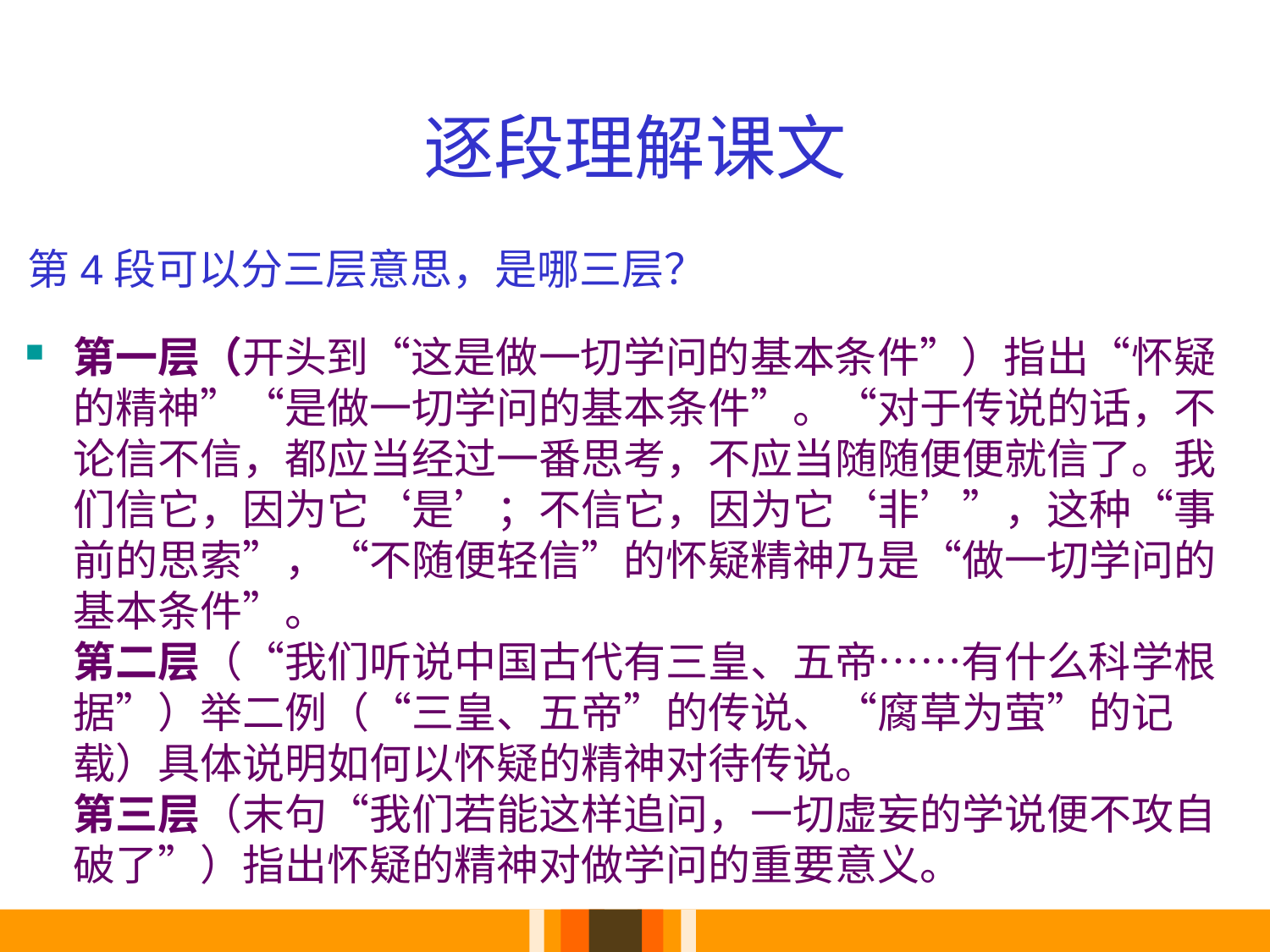

# 逐段理解课文
第4段可以分三层意思，是哪三层？
第一层（开头到“这是做一切学问的基本条件”）指出“怀疑的精神”“是做一切学问的基本条件”。“对于传说的话，不论信不信，都应当经过一番思考，不应当随随便便就信了。我们信它，因为它‘是’；不信它，因为它‘非’”，这种“事前的思索”，“不随便轻信”的怀疑精神乃是“做一切学问的基本条件”。
第二层（“我们听说中国古代有三皇、五帝……有什么科学根据”）举二例（“三皇、五帝”的传说、“腐草为萤”的记载）具体说明如何以怀疑的精神对待传说。
第三层（末句“我们若能这样追问，一切虚妄的学说便不攻自破了”）指出怀疑的精神对做学问的重要意义。